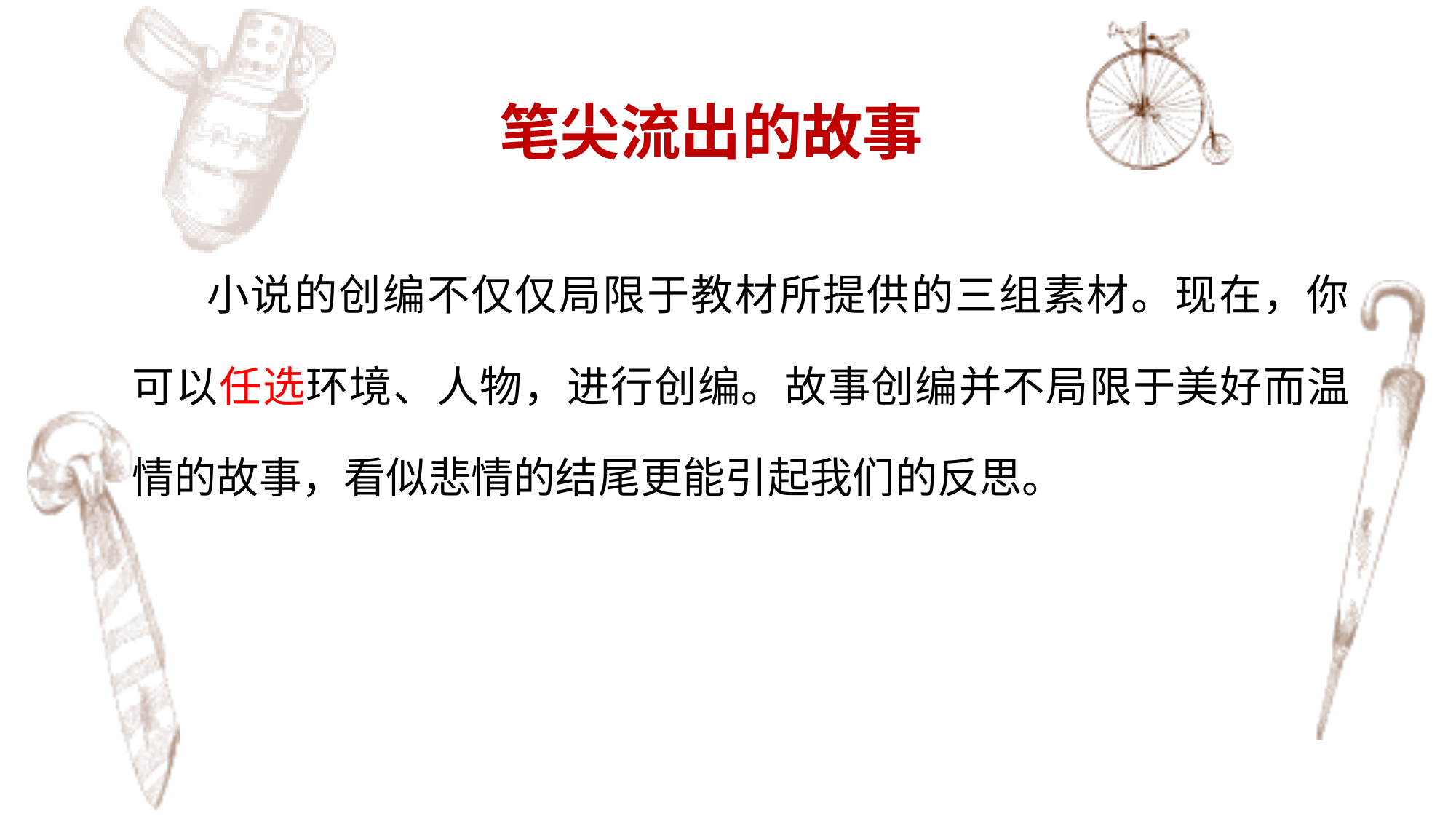

笔尖流出的故事
小说的创编不仅仅局限于教材所提供的三组素材。现在，你可以任选环境、人物，进行创编。故事创编并不局限于美好而温情的故事，看似悲情的结尾更能引起我们的反思。